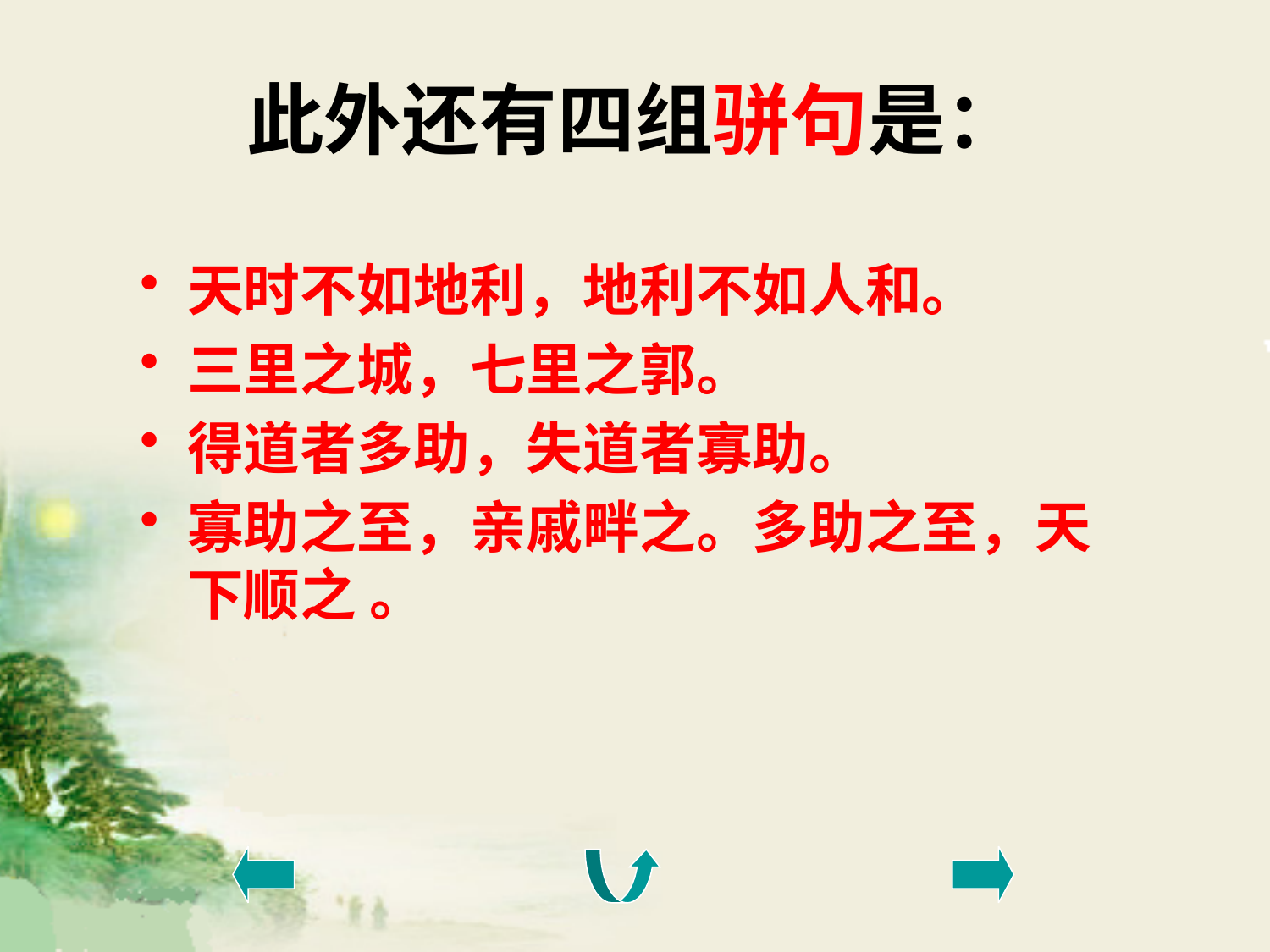

# 此外还有四组骈句是：
天时不如地利，地利不如人和。
三里之城，七里之郭。
得道者多助，失道者寡助。
寡助之至，亲戚畔之。多助之至，天下顺之 。